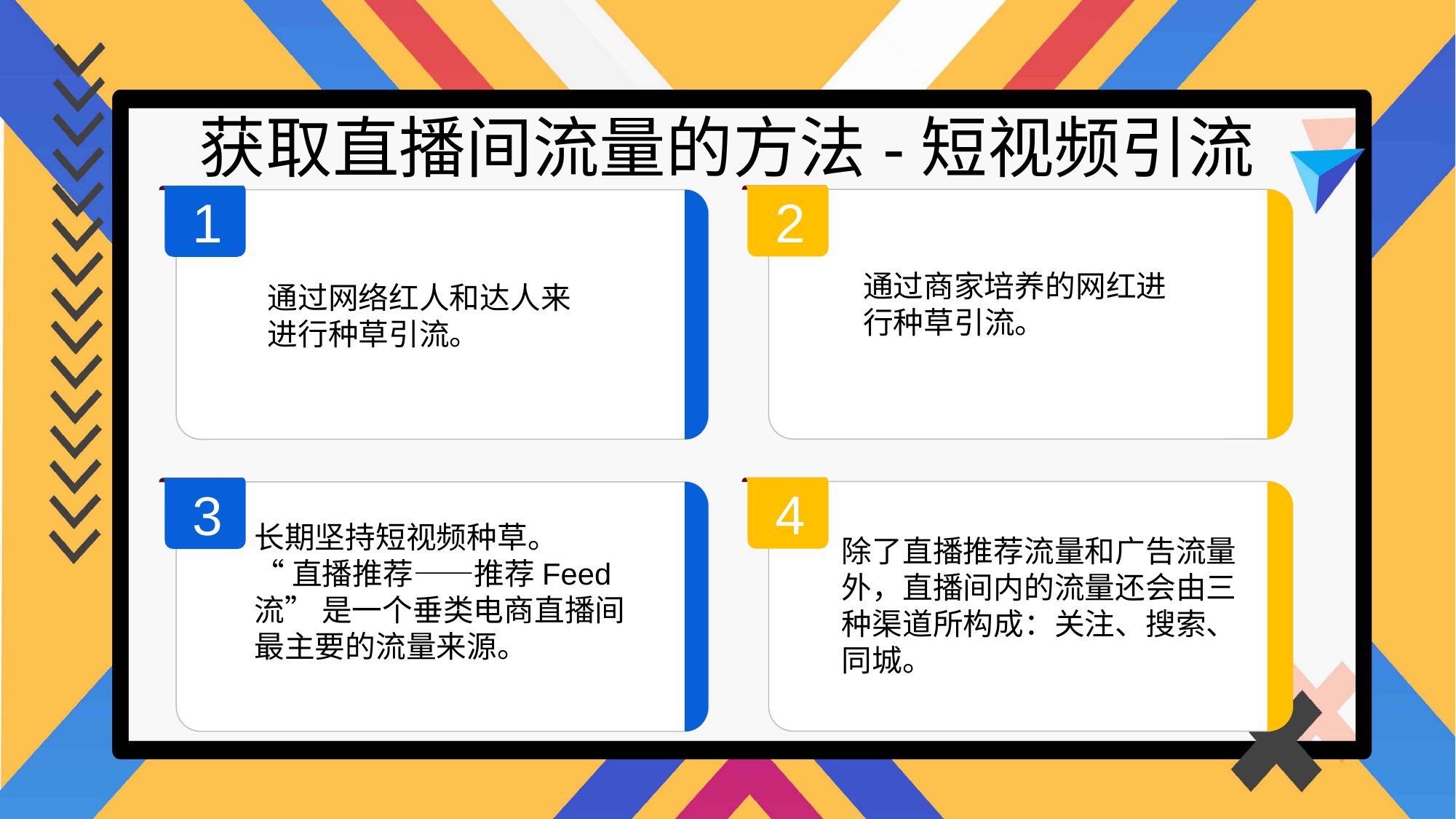

获取直播间流量的方法-短视频引流
2
1

通过商家培养的网红进行种草引流。
通过网络红人和达人来进行种草引流。
4
3

长期坚持短视频种草。
“直播推荐——推荐Feed流” 是一个垂类电商直播间最主要的流量来源。
除了直播推荐流量和广告流量外，直播间内的流量还会由三种渠道所构成：关注、搜索、同城。